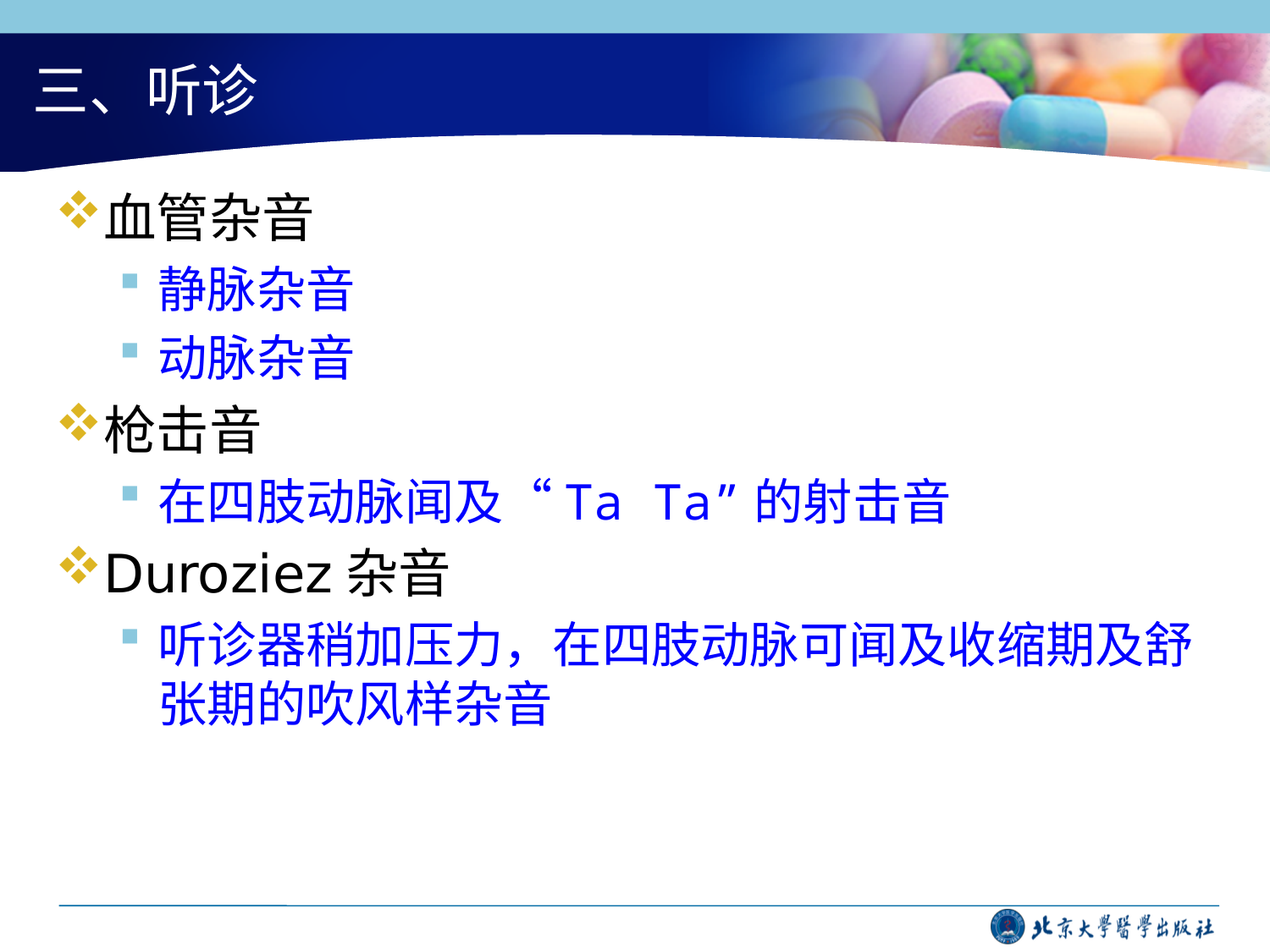

# 三、听诊
血管杂音
静脉杂音
动脉杂音
枪击音
在四肢动脉闻及“Ta Ta”的射击音
Duroziez杂音
听诊器稍加压力，在四肢动脉可闻及收缩期及舒张期的吹风样杂音